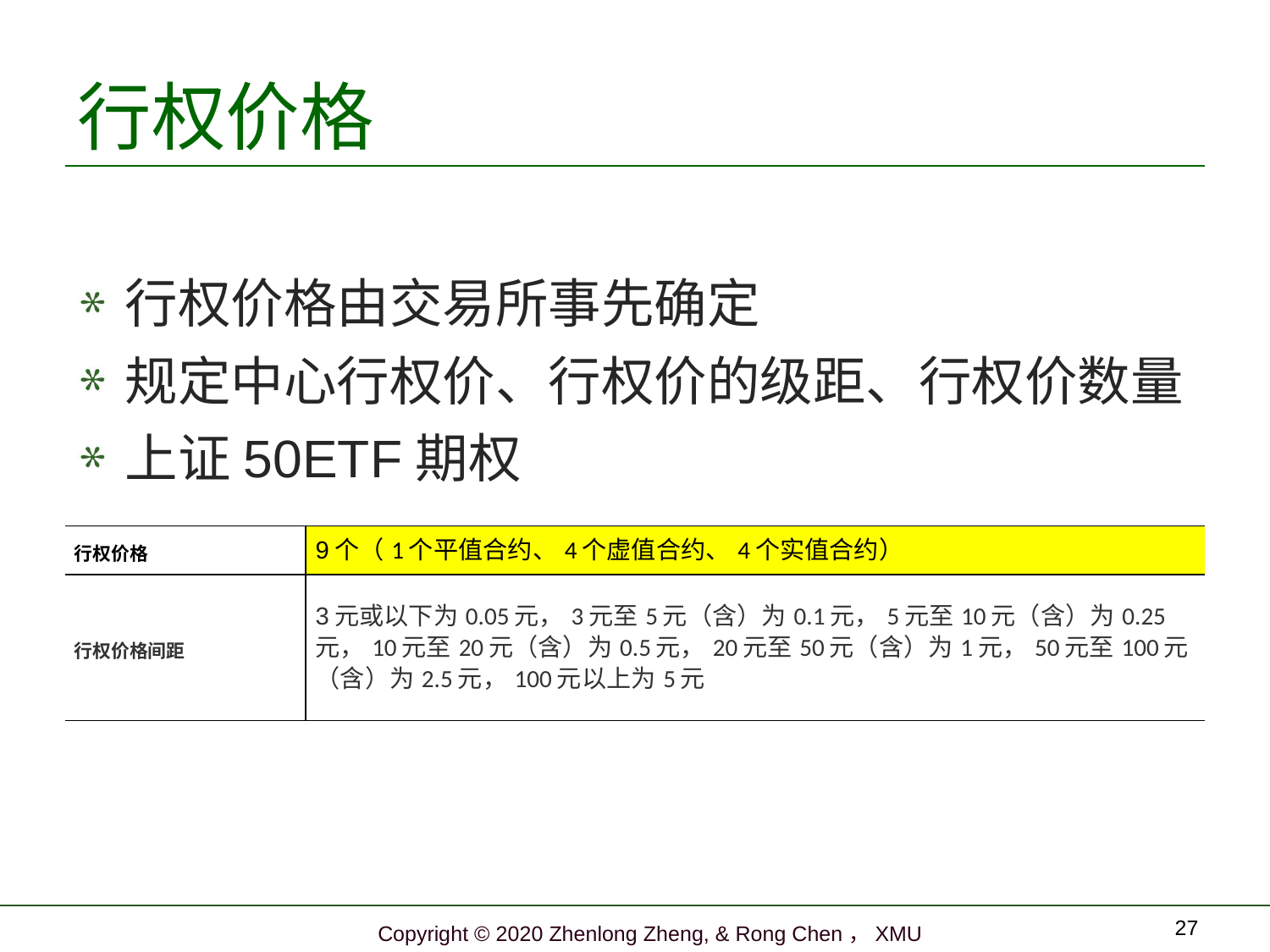

# 行权价格

行权价格由交易所事先确定
规定中心行权价、行权价的级距、行权价数量
上证50ETF期权
| 行权价格 | 9个（1个平值合约、4个虚值合约、4个实值合约） |
| --- | --- |
| 行权价格间距 | 3元或以下为0.05元，3元至5元（含）为0.1元，5元至10元（含）为0.25元，10元至20元（含）为0.5元，20元至50元（含）为1元，50元至100元（含）为2.5元，100元以上为5元 |
27